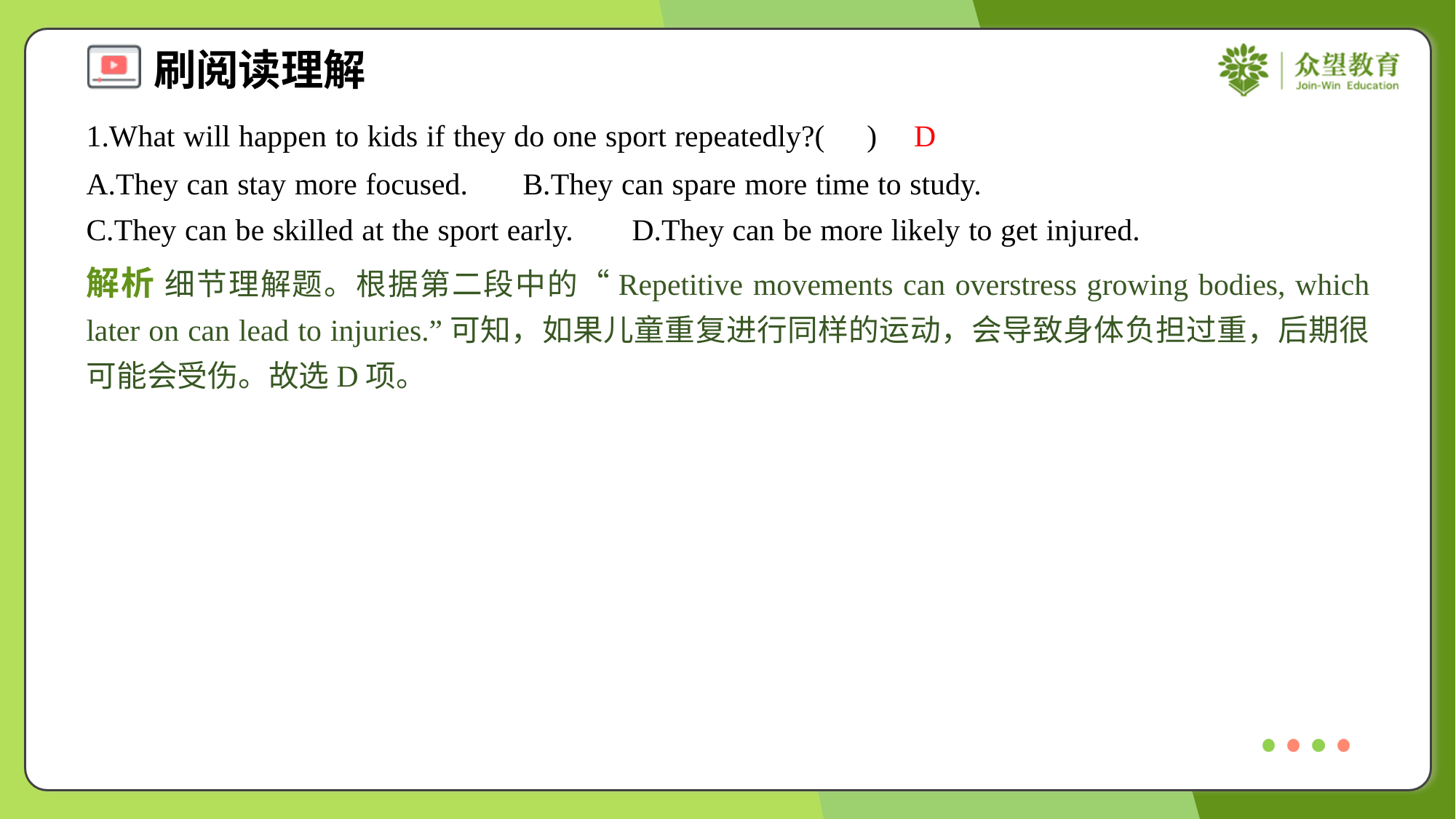

1.What will happen to kids if they do one sport repeatedly?(     )
D
A.They can stay more focused.	B.They can spare more time to study.
C.They can be skilled at the sport early.	D.They can be more likely to get injured.
解析 细节理解题。根据第二段中的“Repetitive movements can overstress growing bodies, which later on can lead to injuries.”可知，如果儿童重复进行同样的运动，会导致身体负担过重，后期很可能会受伤。故选D项。